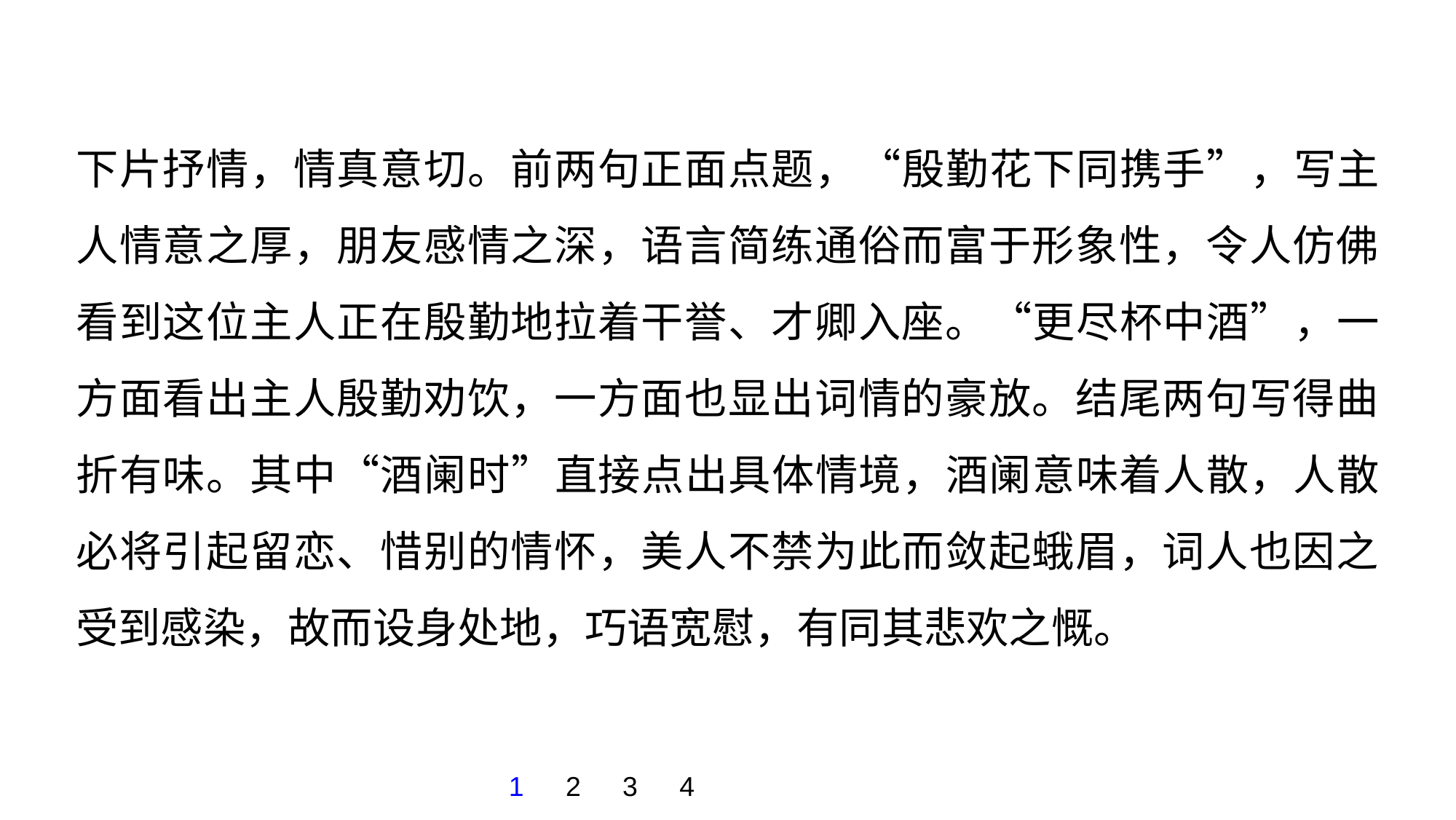

下片抒情，情真意切。前两句正面点题，“殷勤花下同携手”，写主人情意之厚，朋友感情之深，语言简练通俗而富于形象性，令人仿佛看到这位主人正在殷勤地拉着干誉、才卿入座。“更尽杯中酒”，一方面看出主人殷勤劝饮，一方面也显出词情的豪放。结尾两句写得曲折有味。其中“酒阑时”直接点出具体情境，酒阑意味着人散，人散必将引起留恋、惜别的情怀，美人不禁为此而敛起蛾眉，词人也因之受到感染，故而设身处地，巧语宽慰，有同其悲欢之慨。
1
2
3
4